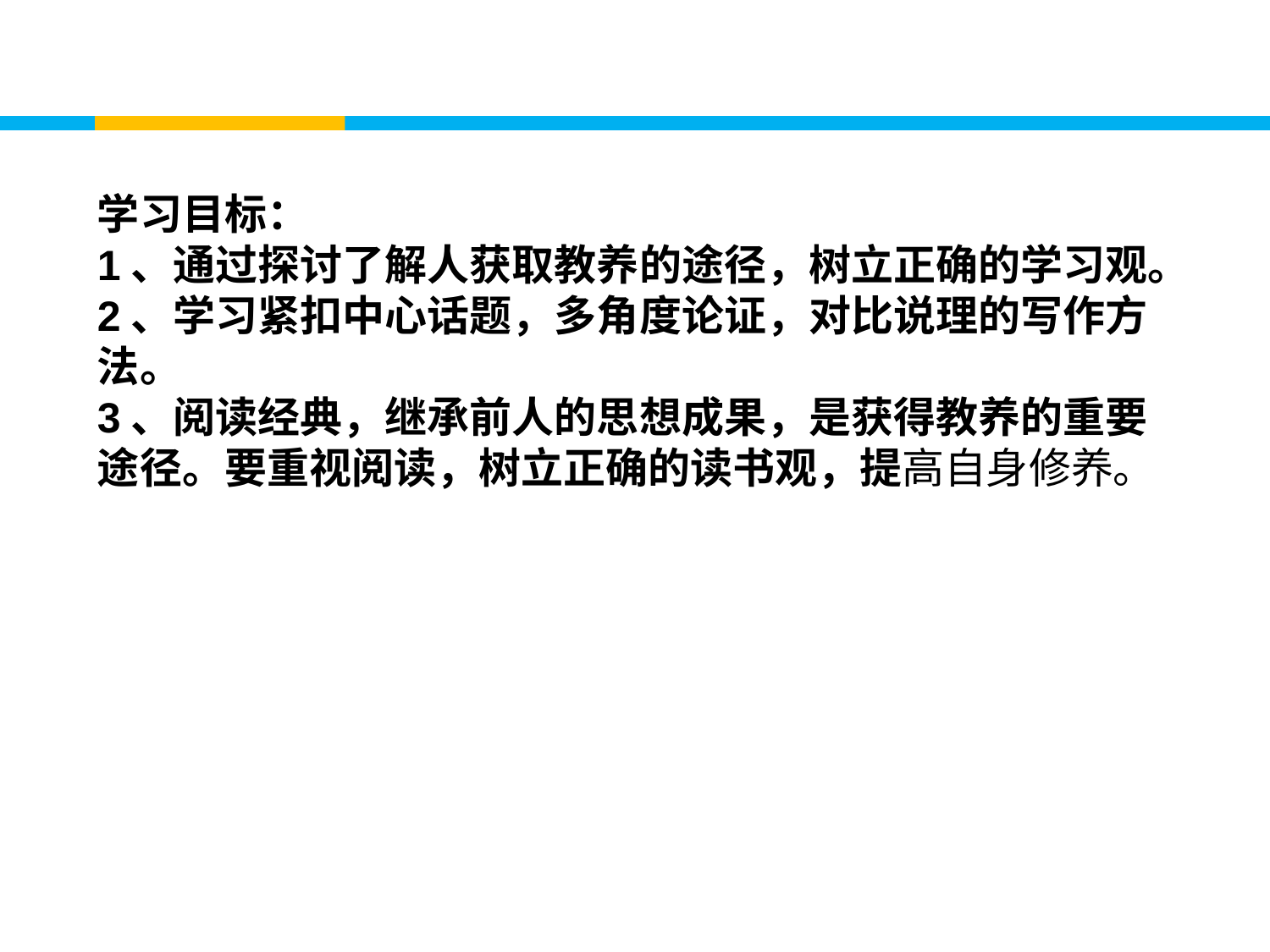

学习目标：
1、通过探讨了解人获取教养的途径，树立正确的学习观。
2、学习紧扣中心话题，多角度论证，对比说理的写作方法。
3、阅读经典，继承前人的思想成果，是获得教养的重要途径。要重视阅读，树立正确的读书观，提高自身修养。